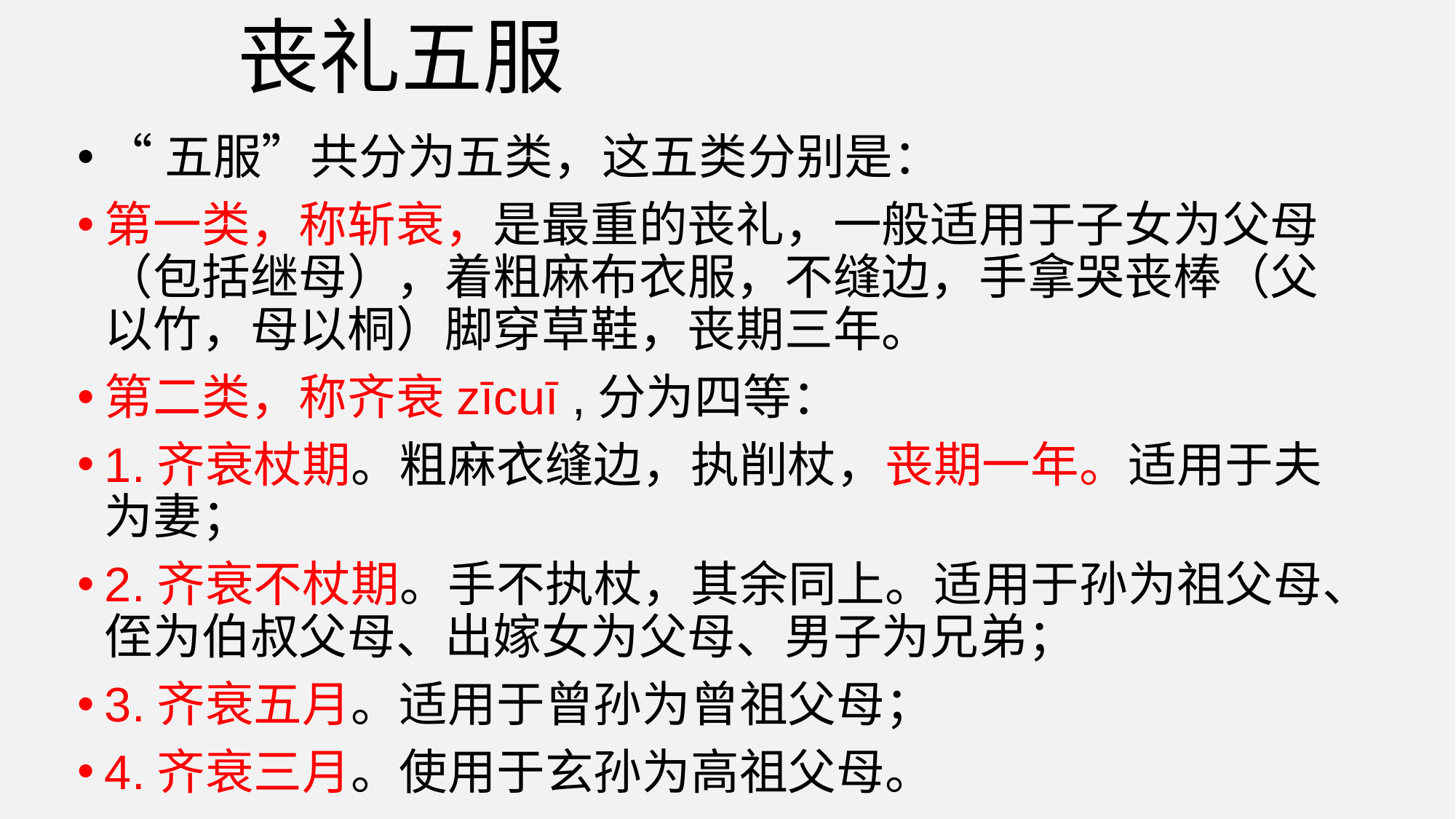

# 丧礼五服
“五服”共分为五类，这五类分别是：
第一类，称斩衰，是最重的丧礼，一般适用于子女为父母（包括继母），着粗麻布衣服，不缝边，手拿哭丧棒（父以竹，母以桐）脚穿草鞋，丧期三年。
第二类，称齐衰zīcuī ,分为四等：
1.齐衰杖期。粗麻衣缝边，执削杖，丧期一年。适用于夫为妻；
2.齐衰不杖期。手不执杖，其余同上。适用于孙为祖父母、侄为伯叔父母、出嫁女为父母、男子为兄弟；
3.齐衰五月。适用于曾孙为曾祖父母；
4.齐衰三月。使用于玄孙为高祖父母。